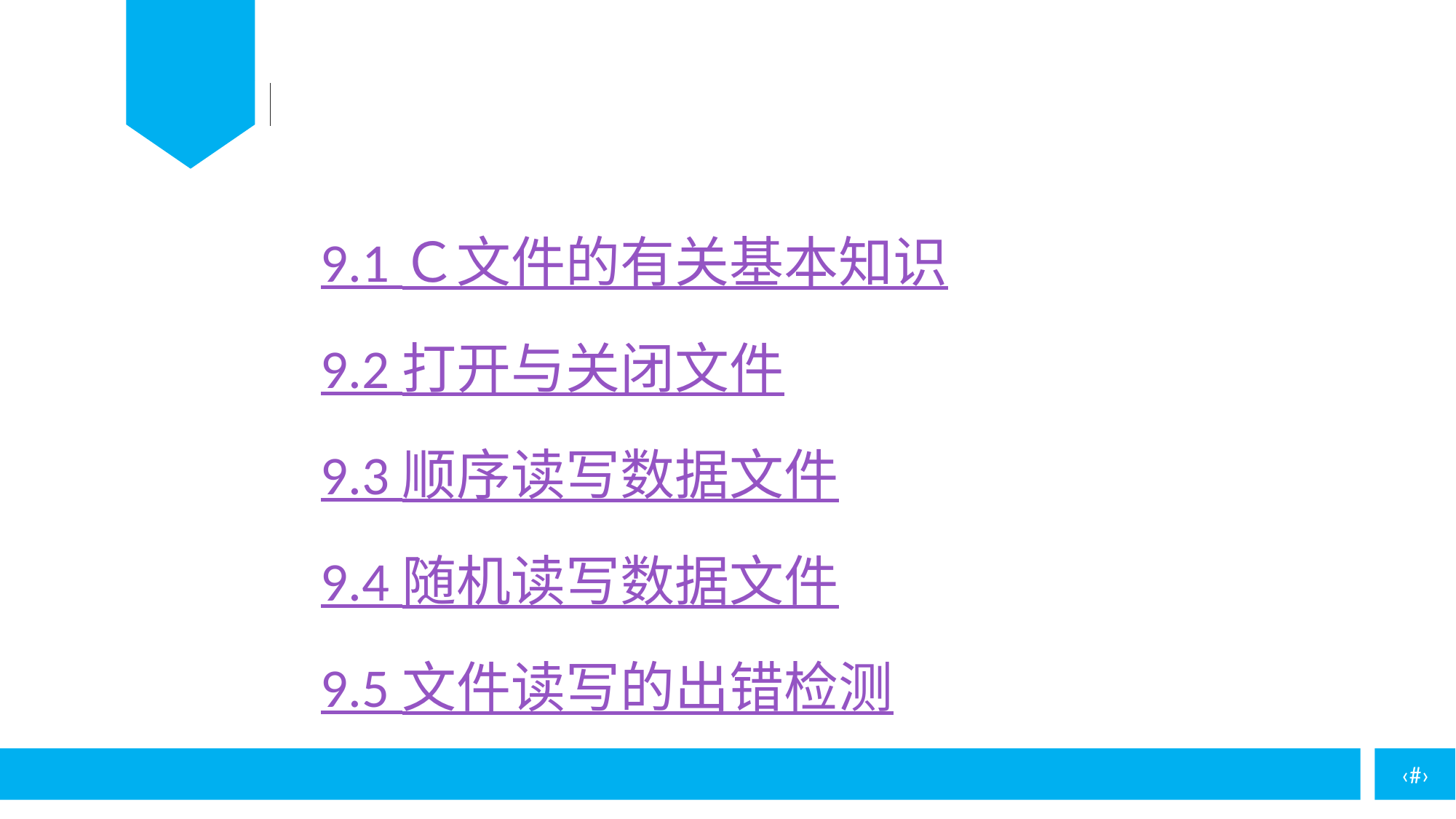

9.1 Ｃ文件的有关基本知识
9.2 打开与关闭文件
9.3 顺序读写数据文件
9.4 随机读写数据文件
9.5 文件读写的出错检测